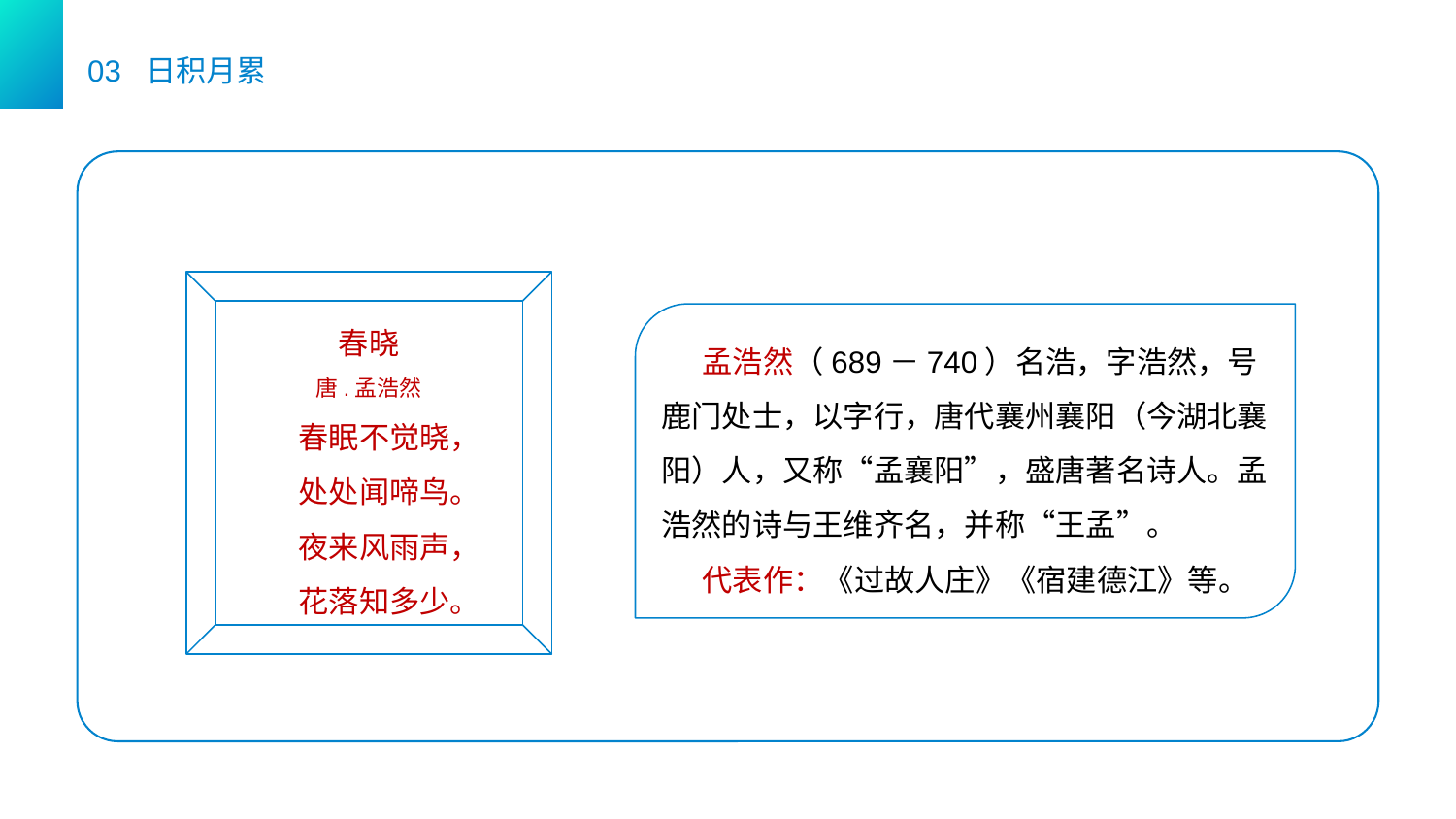

03  日积月累

春晓
唐.孟浩然
     春眠不觉晓，
     处处闻啼鸟。
     夜来风雨声，
     花落知多少。
     孟浩然（689－740）名浩，字浩然，号鹿门处士，以字行，唐代襄州襄阳（今湖北襄阳）人，又称“孟襄阳”，盛唐著名诗人。孟浩然的诗与王维齐名，并称“王孟”。
     代表作：《过故人庄》《宿建德江》等。